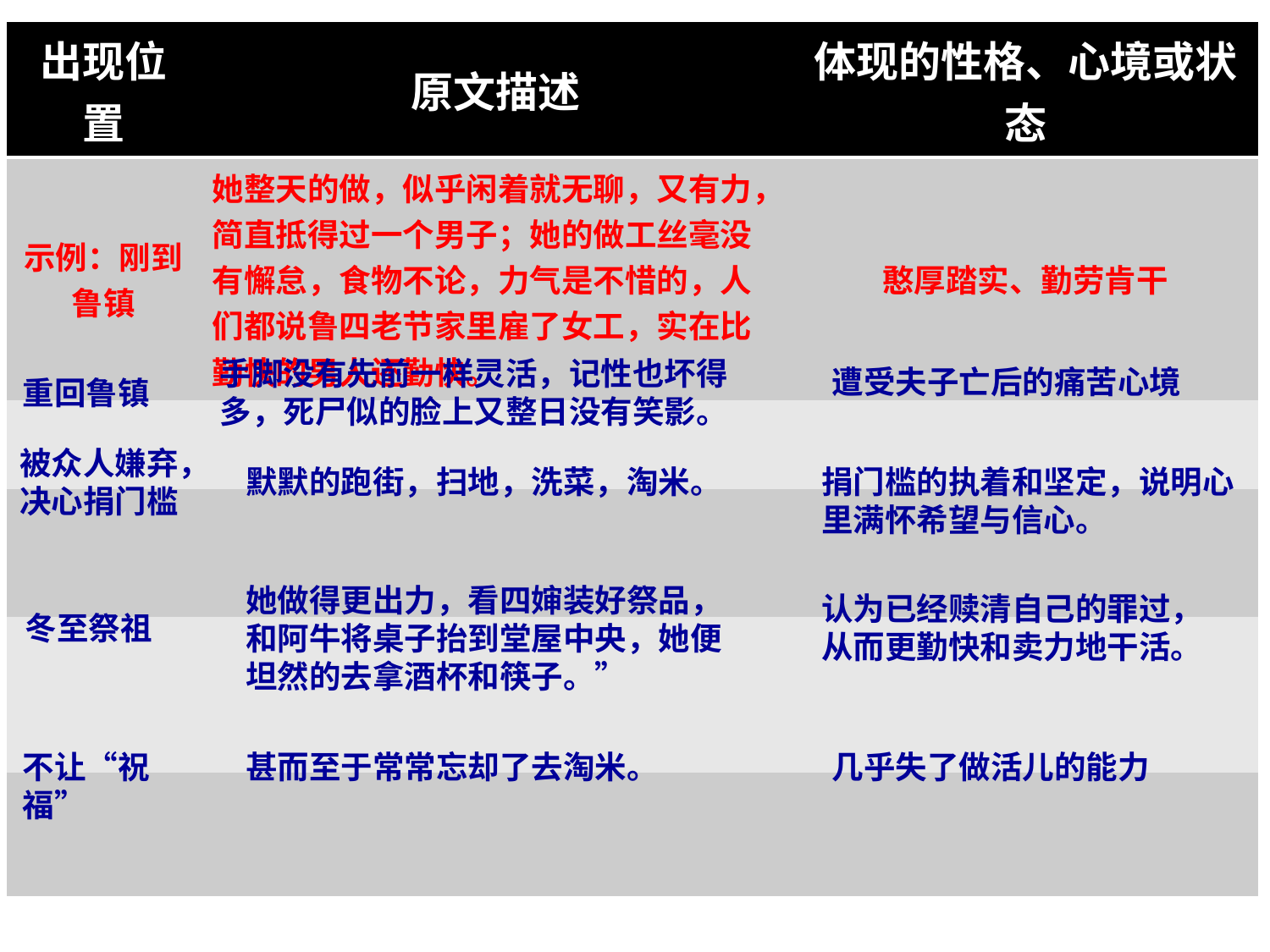

| 出现位置 | 原文描述 | 体现的性格、心境或状态 |
| --- | --- | --- |
| 示例：刚到鲁镇 | 她整天的做，似乎闲着就无聊，又有力，简直抵得过一个男子；她的做工丝毫没有懈怠，食物不论，力气是不惜的，人们都说鲁四老节家里雇了女工，实在比勤快的男人还勤快。 | 憨厚踏实、勤劳肯干 |
|  |  |  |
|  |  |  |
|  |  |  |
|  |  |  |
手脚没有先前一样灵活，记性也坏得多，死尸似的脸上又整日没有笑影。
遭受夫子亡后的痛苦心境
重回鲁镇
被众人嫌弃，决心捐门槛
默默的跑街，扫地，洗菜，淘米。
捐门槛的执着和坚定，说明心里满怀希望与信心。
她做得更出力，看四婶装好祭品，和阿牛将桌子抬到堂屋中央，她便坦然的去拿酒杯和筷子。”
认为已经赎清自己的罪过，从而更勤快和卖力地干活。
冬至祭祖
不让“祝福”
甚而至于常常忘却了去淘米。
几乎失了做活儿的能力